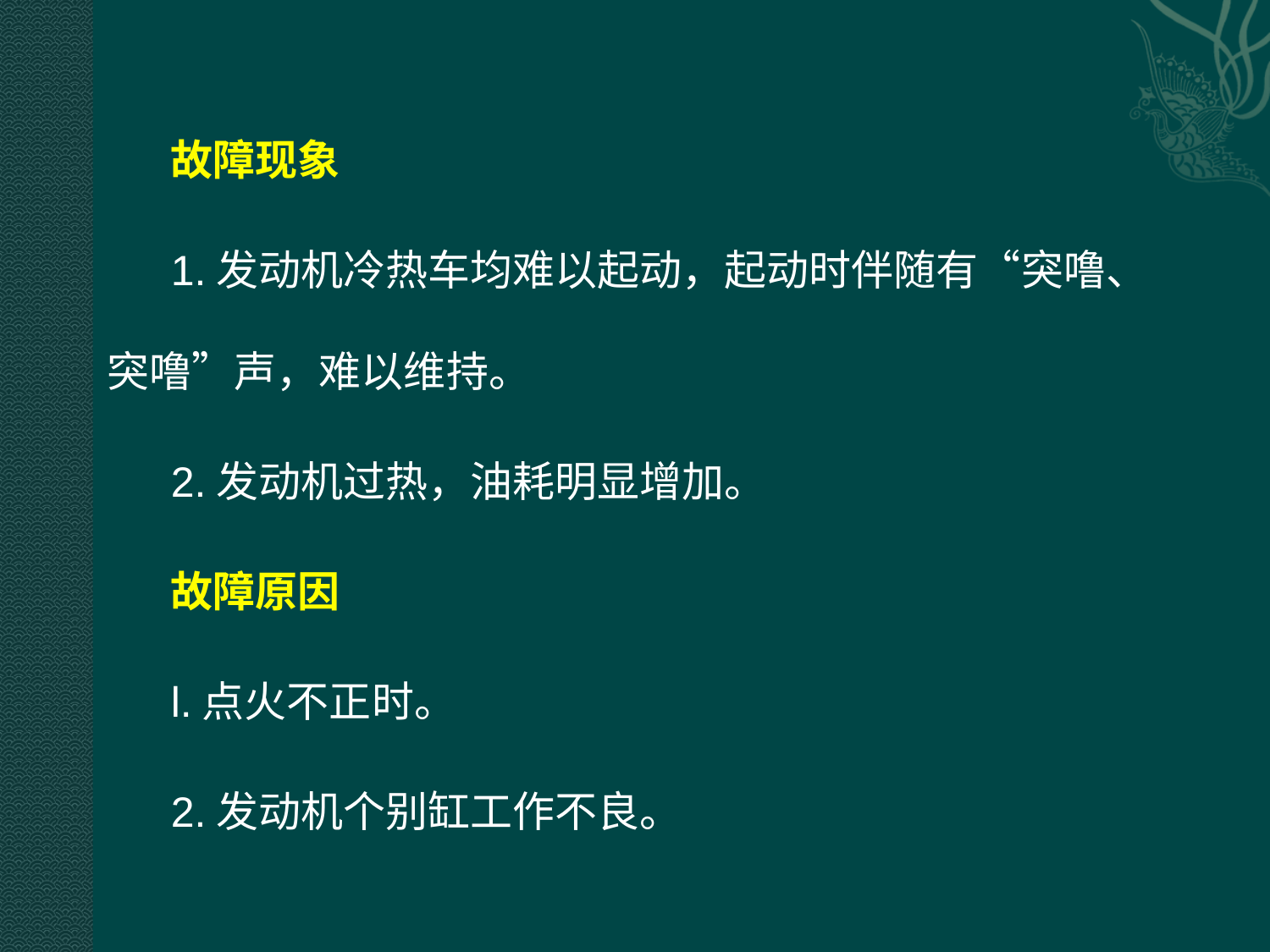

故障现象
1.发动机冷热车均难以起动，起动时伴随有“突噜、突噜”声，难以维持。
2.发动机过热，油耗明显增加。
故障原因
l.点火不正时。
2.发动机个别缸工作不良。